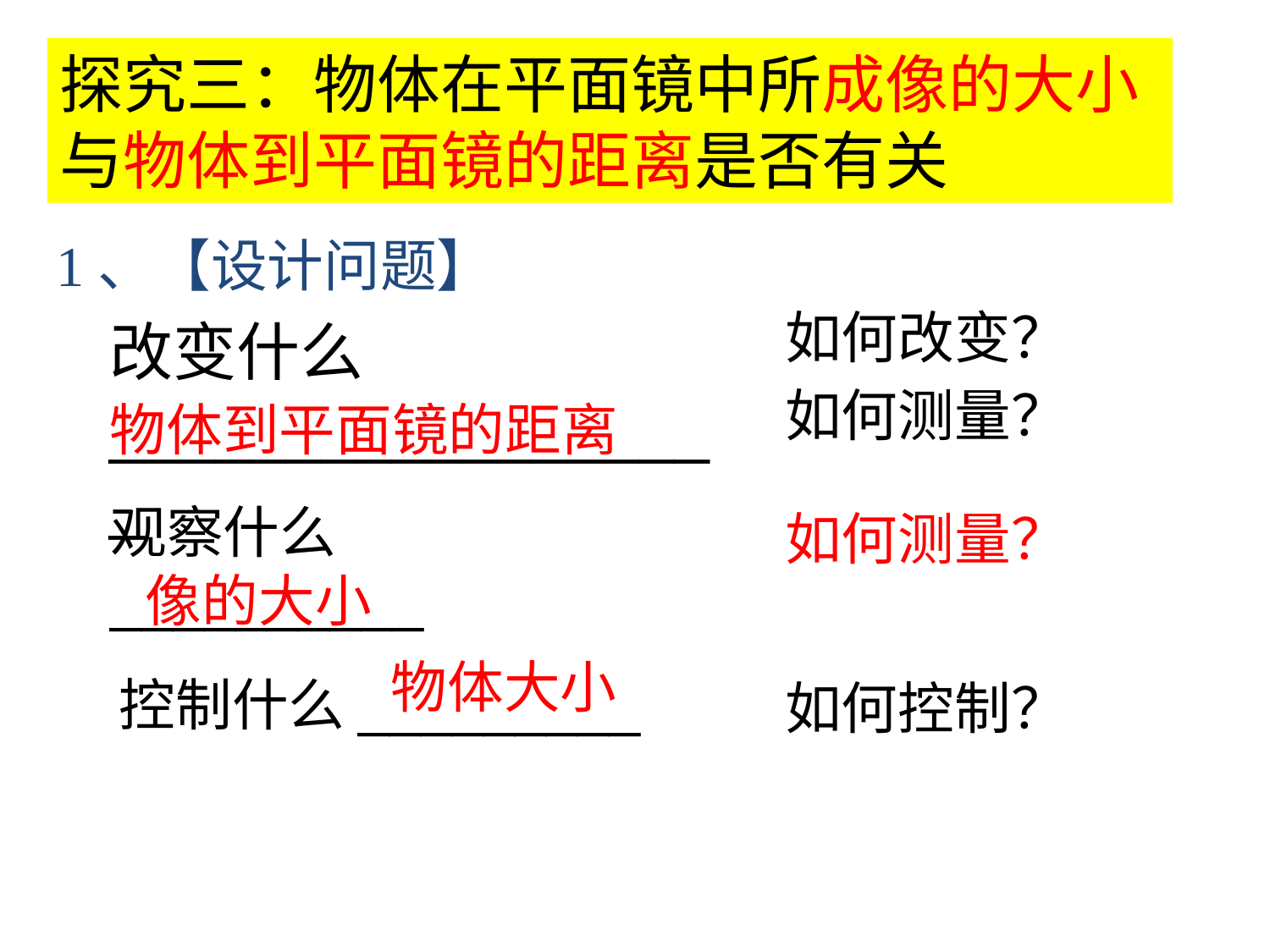

探究三：物体在平面镜中所成像的大小与物体到平面镜的距离是否有关
1、【设计问题】
如何改变？
改变什么
__________________
如何测量？
物体到平面镜的距离
观察什么__________
如何测量？
像的大小
物体大小
控制什么_________
如何控制？